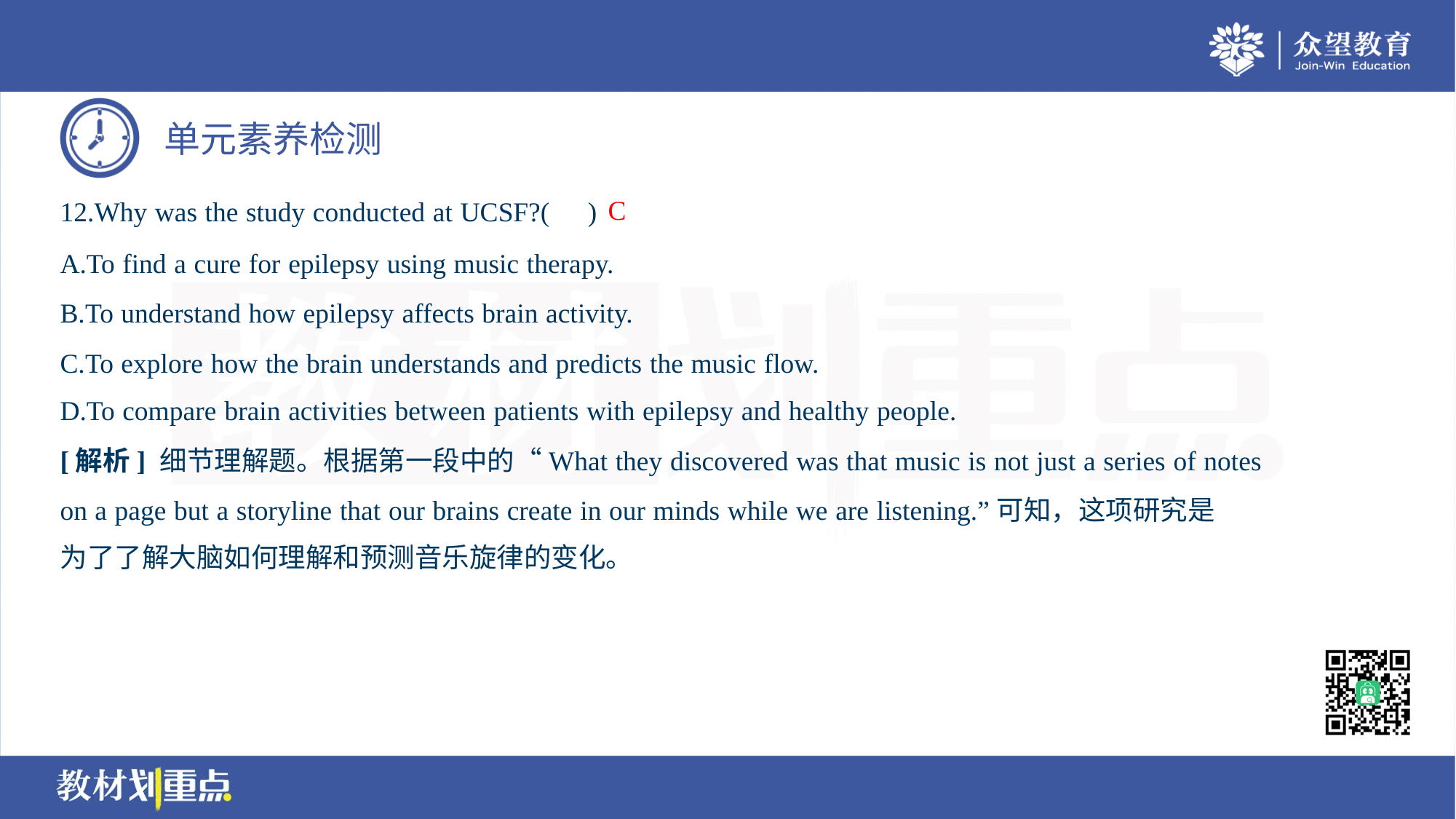

C
12.Why was the study conducted at UCSF?(     )
A.To find a cure for epilepsy using music therapy.
B.To understand how epilepsy affects brain activity.
C.To explore how the brain understands and predicts the music flow.
D.To compare brain activities between patients with epilepsy and healthy people.
[解析] 细节理解题。根据第一段中的“What they discovered was that music is not just a series of notes
on a page but a storyline that our brains create in our minds while we are listening.”可知，这项研究是
为了了解大脑如何理解和预测音乐旋律的变化。